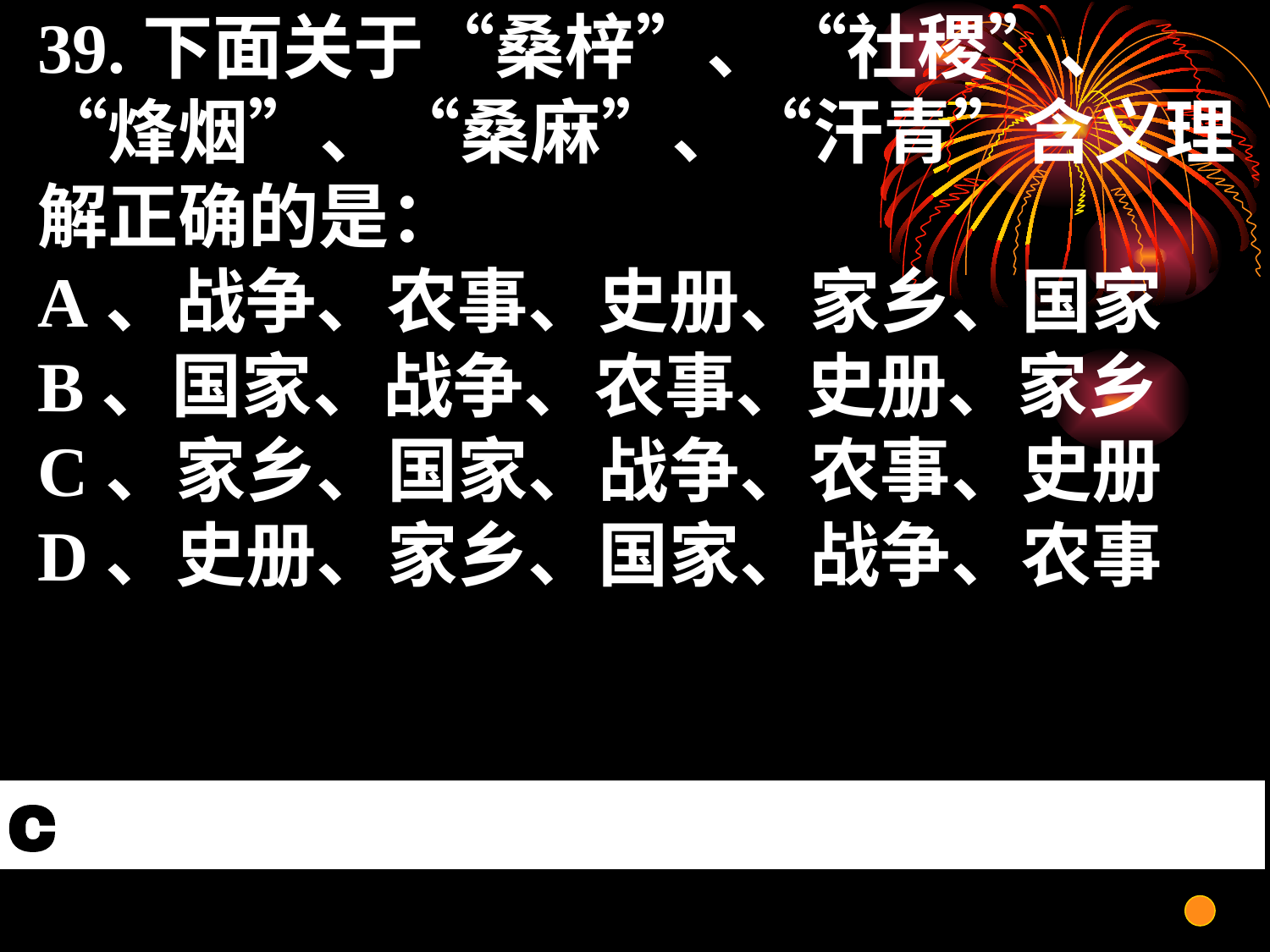

39.下面关于“桑梓”、“社稷”、“烽烟”、“桑麻”、“汗青”含义理解正确的是：
A、战争、农事、史册、家乡、国家
B、国家、战争、农事、史册、家乡
C、家乡、国家、战争、农事、史册
D、史册、家乡、国家、战争、农事
C